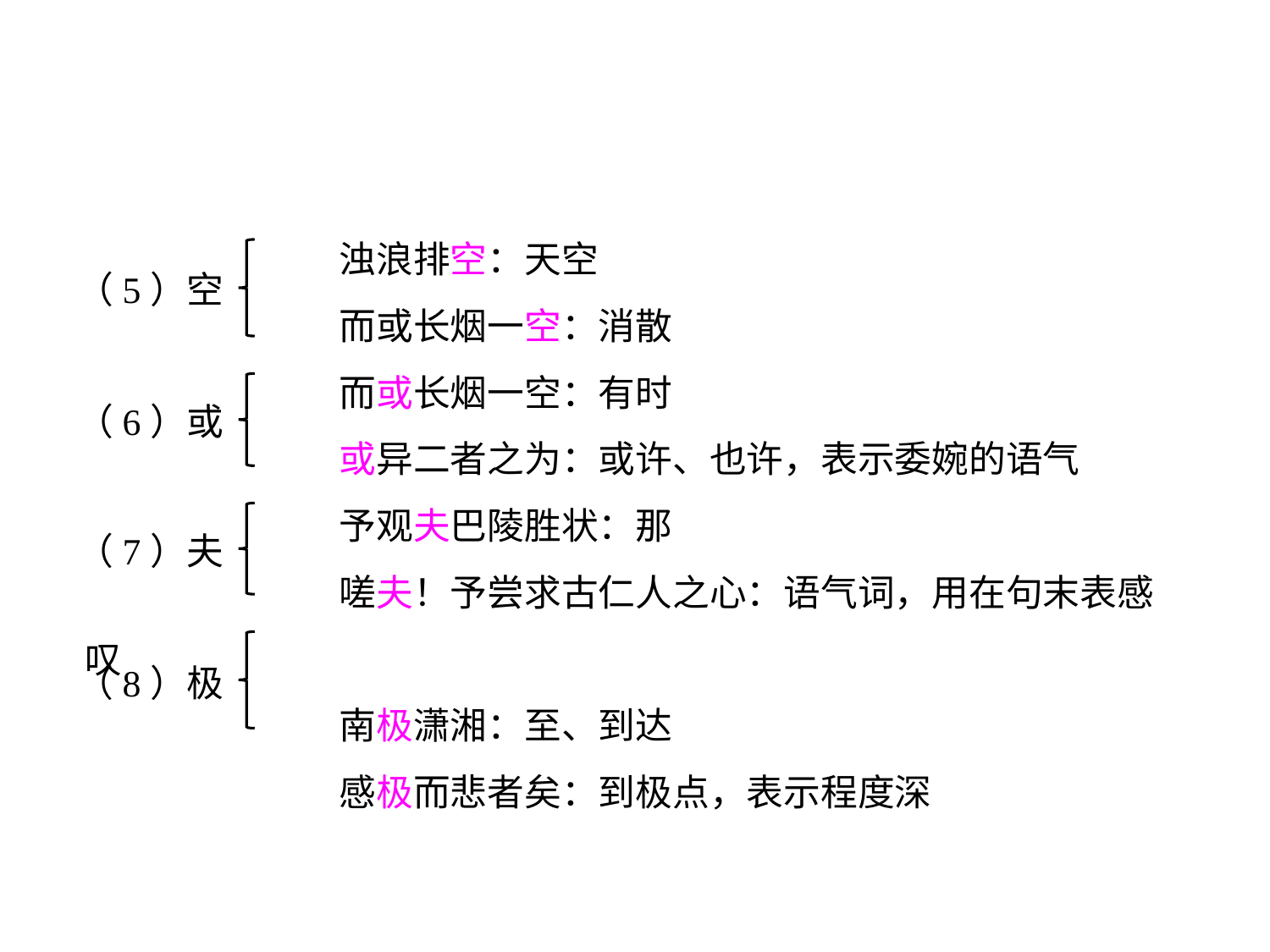

浊浪排空：天空
		而或长烟一空：消散
		而或长烟一空：有时
		或异二者之为：或许、也许，表示委婉的语气
		予观夫巴陵胜状：那
		嗟夫！予尝求古仁人之心：语气词，用在句末表感叹
		南极潇湘：至、到达
		感极而悲者矣：到极点，表示程度深

（5）空

（6）或

（7）夫

（8）极